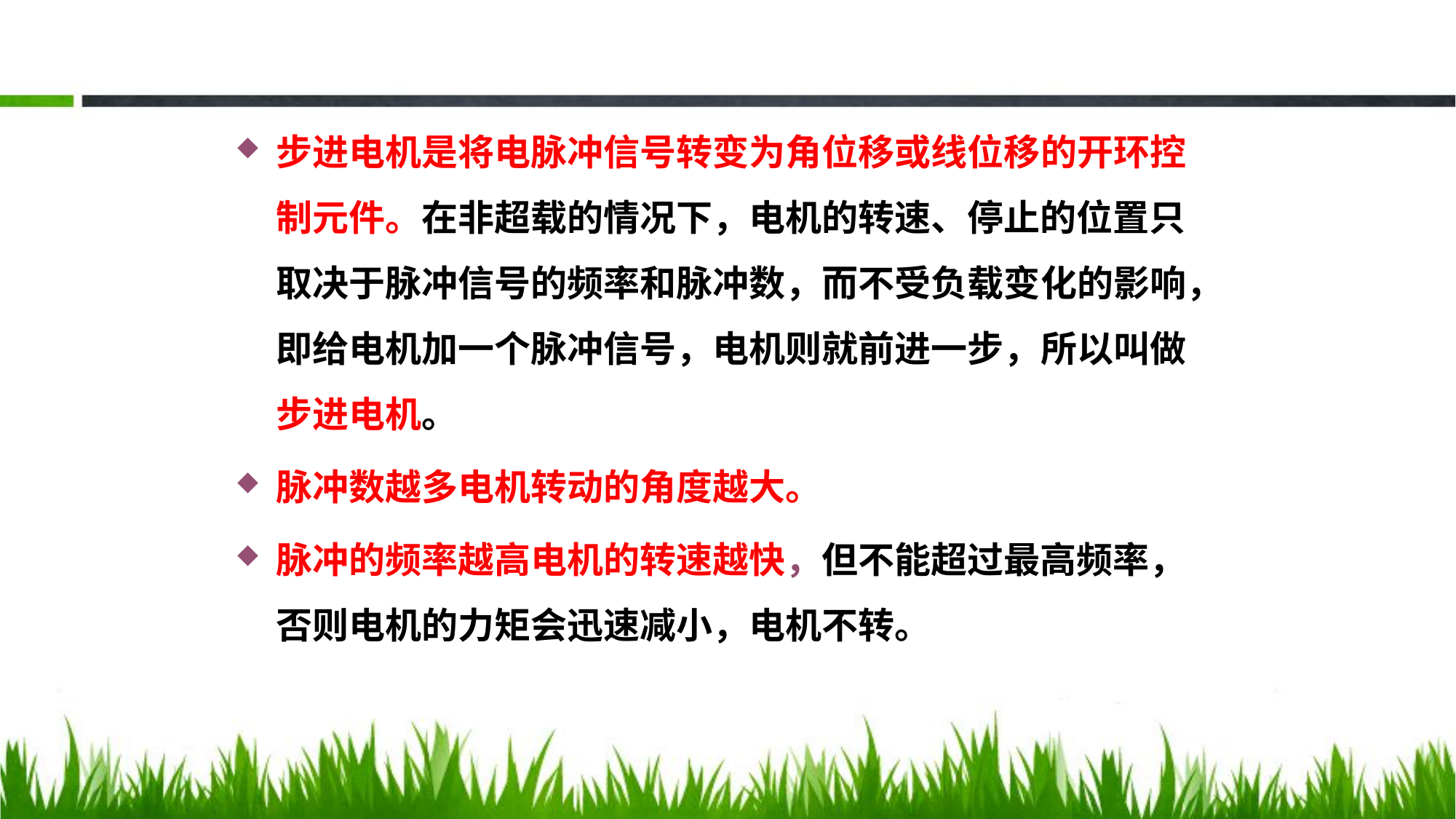

步进电机是将电脉冲信号转变为角位移或线位移的开环控制元件。在非超载的情况下，电机的转速、停止的位置只取决于脉冲信号的频率和脉冲数，而不受负载变化的影响，即给电机加一个脉冲信号，电机则就前进一步，所以叫做步进电机。
脉冲数越多电机转动的角度越大。
脉冲的频率越高电机的转速越快，但不能超过最高频率，否则电机的力矩会迅速减小，电机不转。